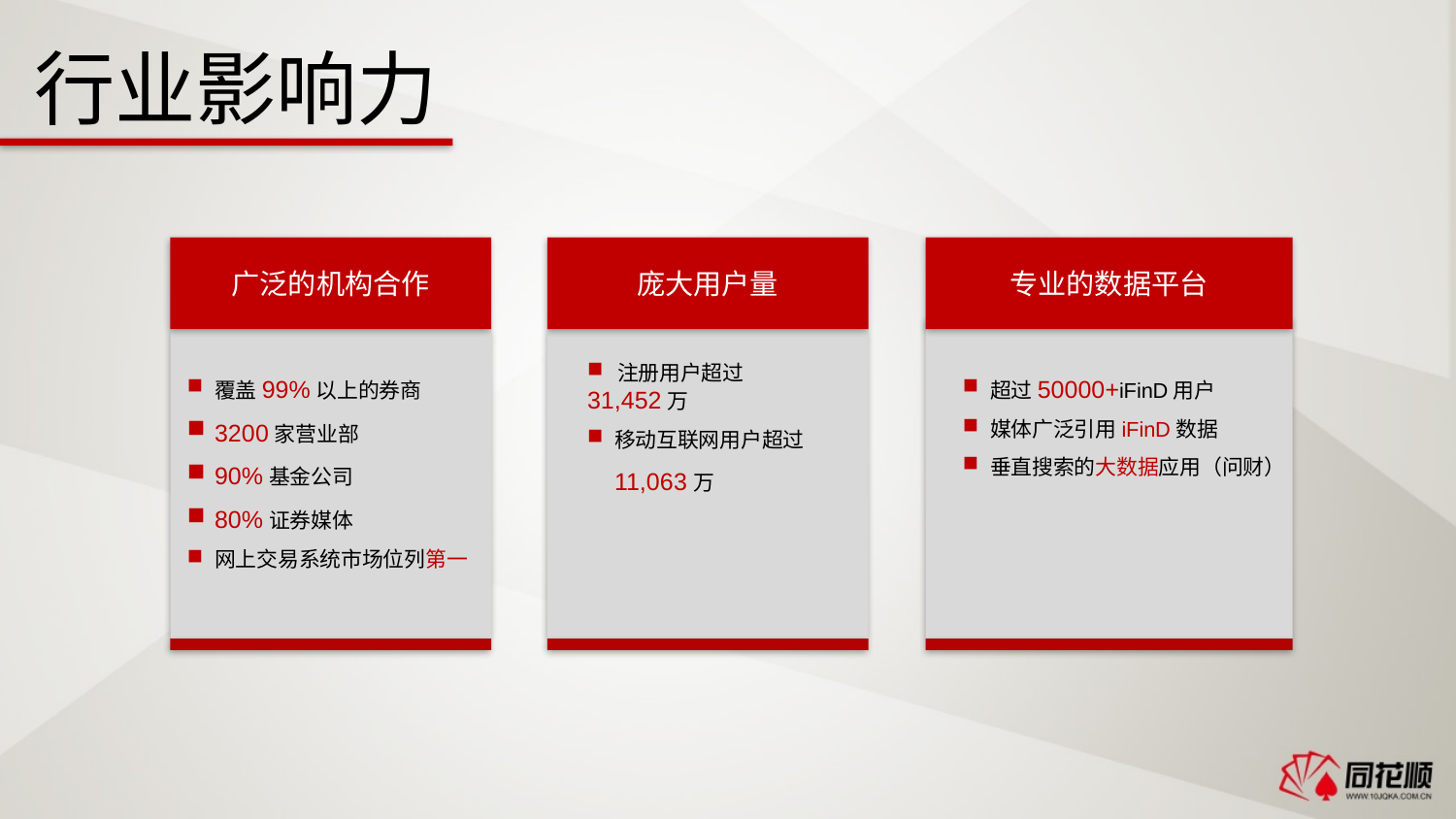

行业影响力

广泛的机构合作
庞大用户量
专业的数据平台

覆盖99%以上的券商
3200家营业部
90%基金公司
80%证券媒体
网上交易系统市场位列第一
  注册用户超过31,452万
移动互联网用户超过11,063万
超过50000+iFinD用户
媒体广泛引用iFinD数据
垂直搜索的大数据应用（问财）